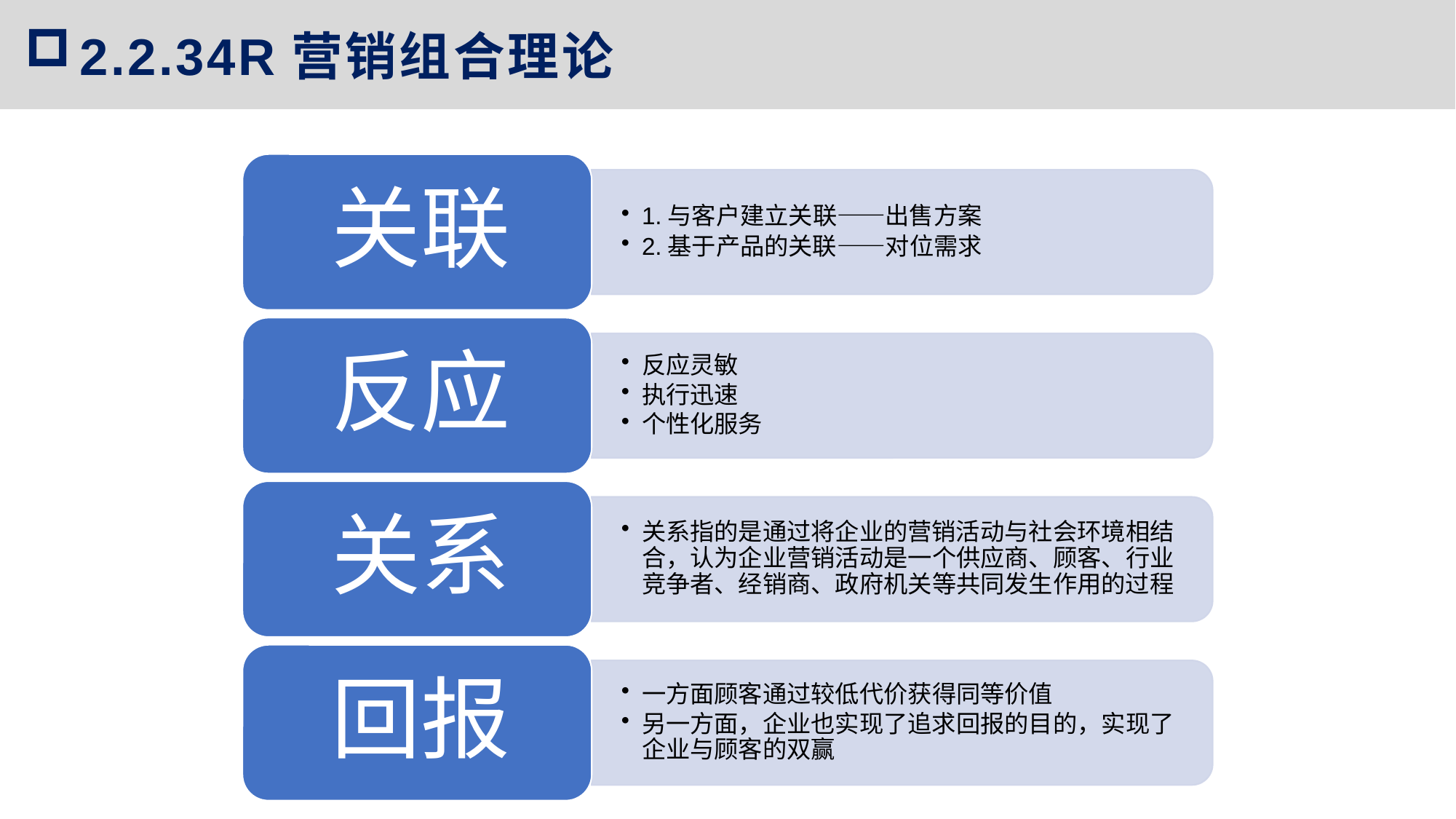

2.2.34R营销组合理论
1.与客户建立关联——出售方案
2.基于产品的关联——对位需求
关联
反应灵敏
执行迅速
个性化服务
反应
关系指的是通过将企业的营销活动与社会环境相结合，认为企业营销活动是一个供应商、顾客、行业竞争者、经销商、政府机关等共同发生作用的过程
关系
一方面顾客通过较低代价获得同等价值
另一方面，企业也实现了追求回报的目的，实现了企业与顾客的双赢
回报